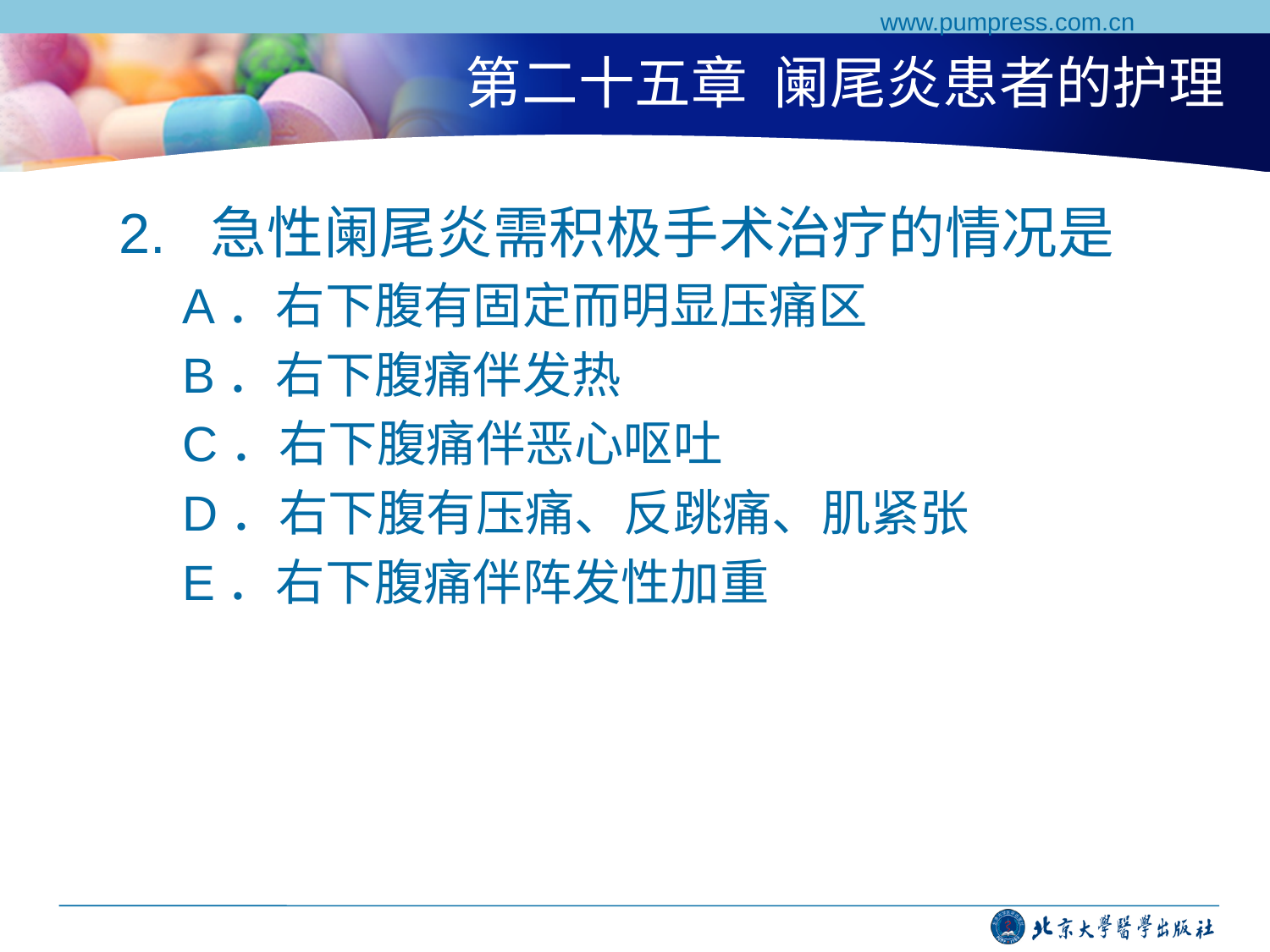

www.pumpress.com.cn
# 第二十五章  阑尾炎患者的护理
2.  急性阑尾炎需积极手术治疗的情况是
A．右下腹有固定而明显压痛区
B．右下腹痛伴发热
C．右下腹痛伴恶心呕吐
D．右下腹有压痛、反跳痛、肌紧张
E．右下腹痛伴阵发性加重